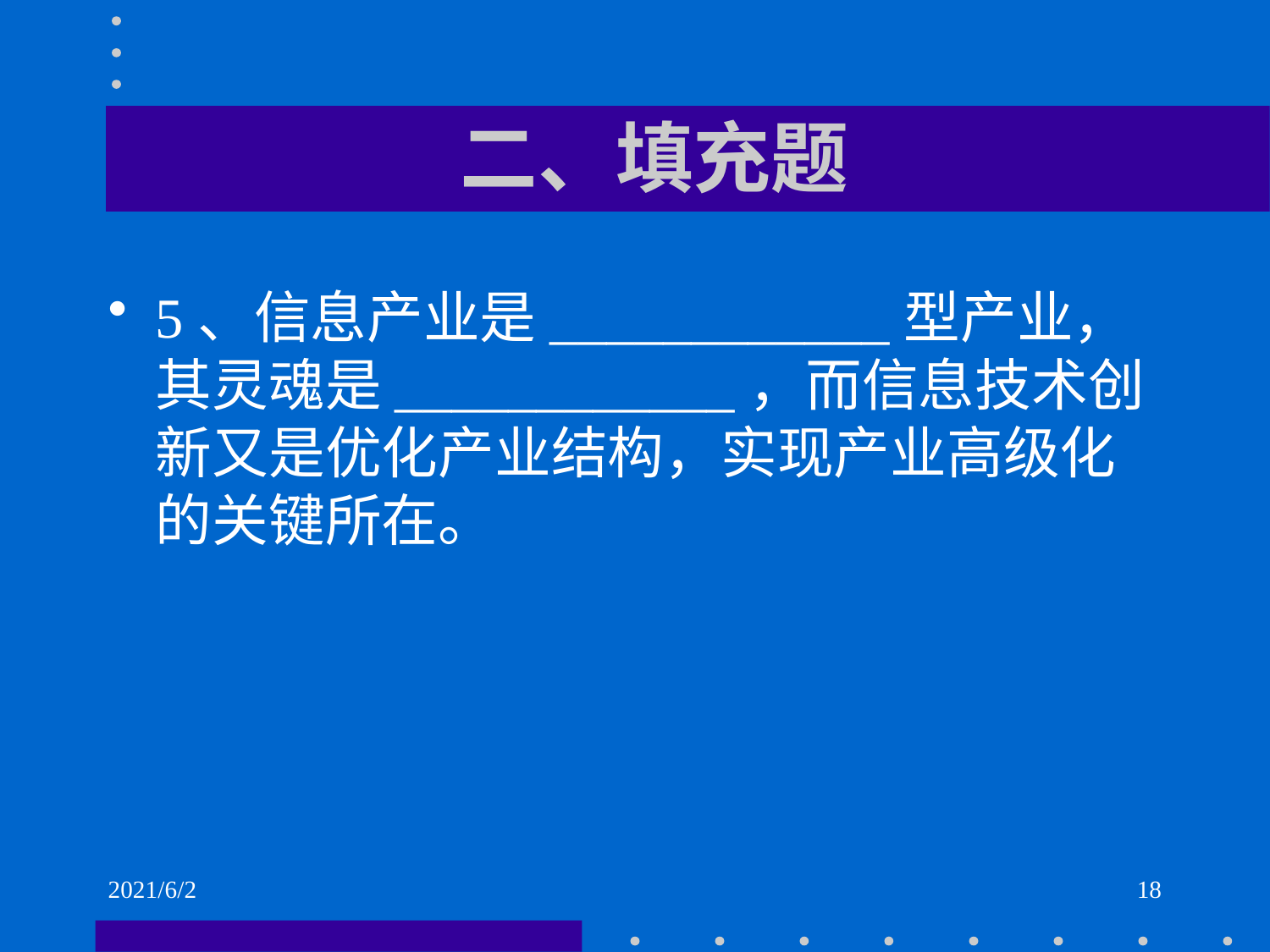

# 二、填充题
5、信息产业是____________型产业，其灵魂是____________，而信息技术创新又是优化产业结构，实现产业高级化的关键所在。
2021/6/2
18